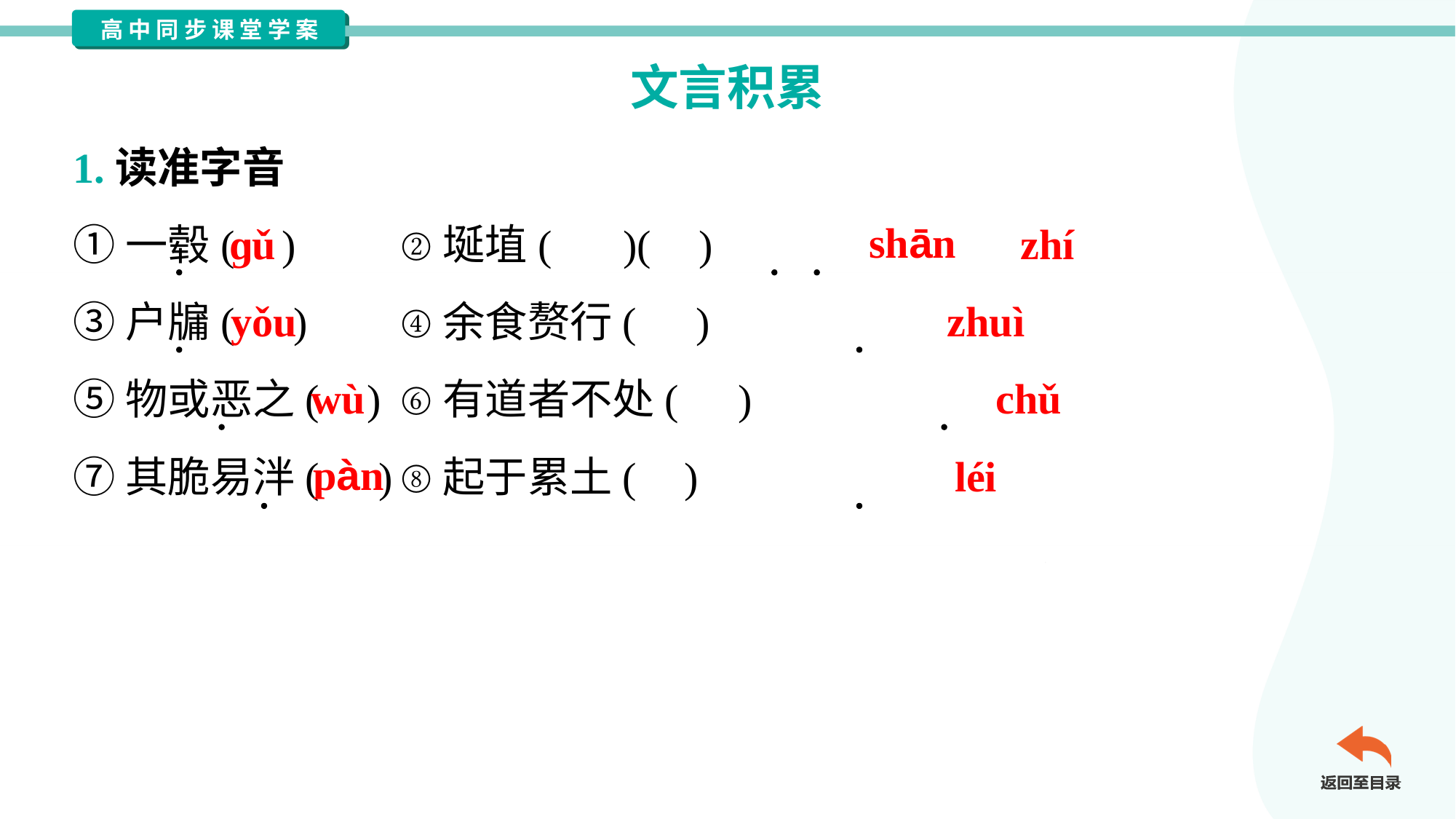

文言积累
1.读准字音
①一毂(    )	②埏埴(      )(    )
③户牖(     )	④余食赘行(     )
⑤物或恶之(    )	⑥有道者不处(     )
⑦其脆易泮(     )	⑧起于累土(    )
ɡǔ
shān
zhí
yǒu
zhuì

wù
chǔ

pàn
léi